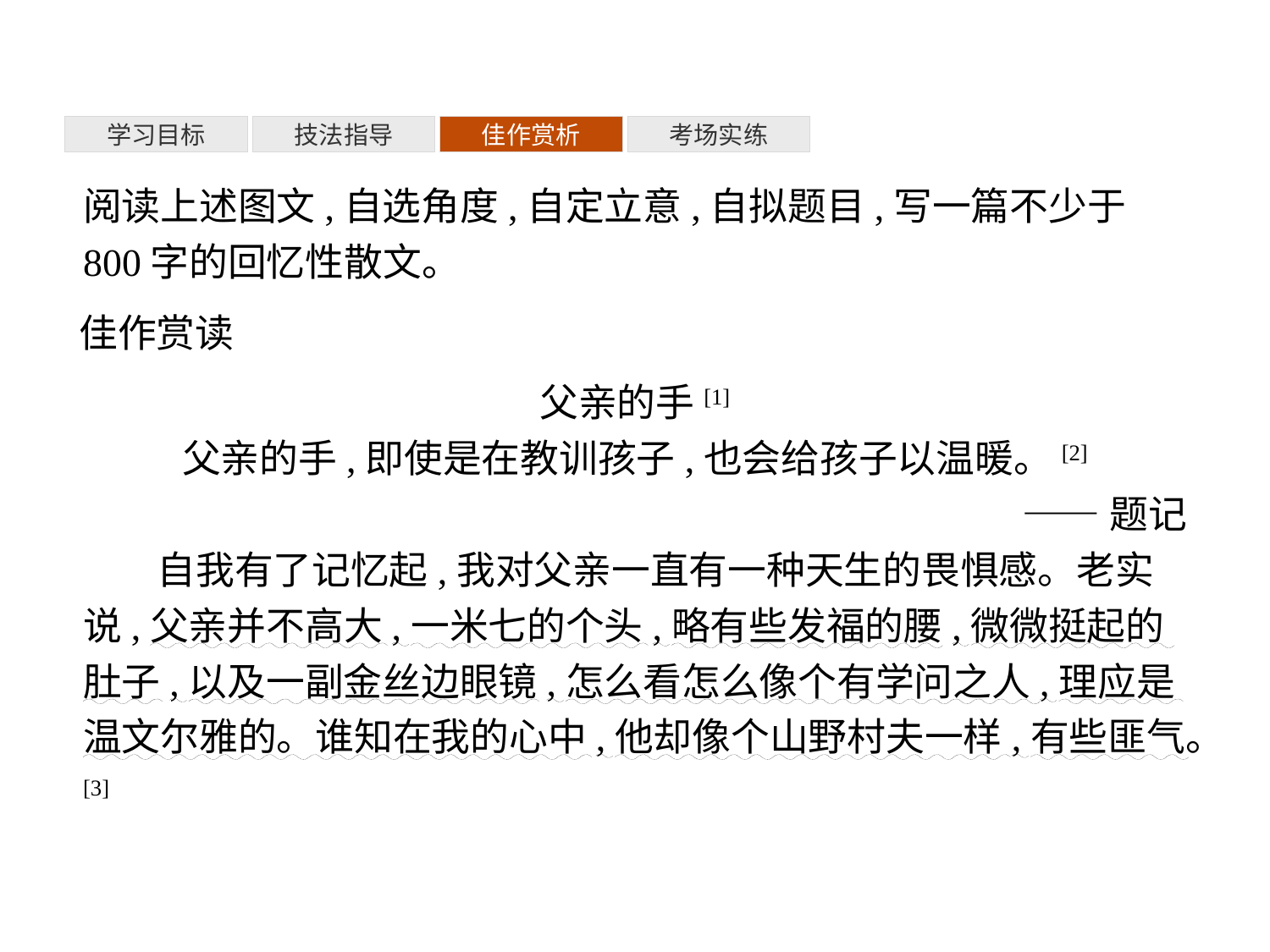

考场实练
学习目标
技法指导
佳作赏析
阅读上述图文,自选角度,自定立意,自拟题目,写一篇不少于800字的回忆性散文。
佳作赏读
父亲的手[1]
父亲的手,即使是在教训孩子,也会给孩子以温暖。[2]
——题记
自我有了记忆起,我对父亲一直有一种天生的畏惧感。老实说,父亲并不高大,一米七的个头,略有些发福的腰,微微挺起的肚子,以及一副金丝边眼镜,怎么看怎么像个有学问之人,理应是温文尔雅的。谁知在我的心中,他却像个山野村夫一样,有些匪气。[3]